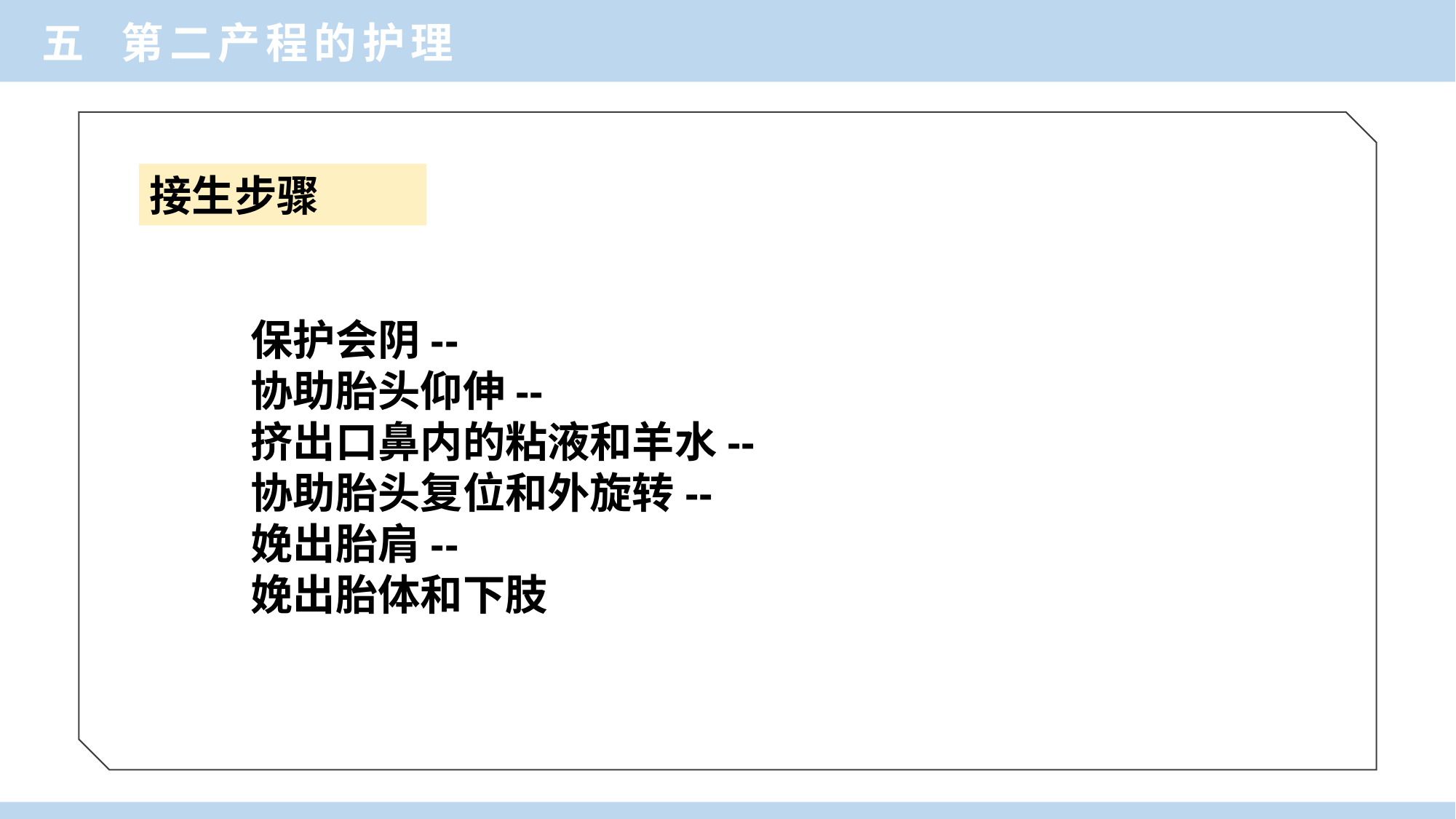

五  第二产程的护理

接生步骤
保护会阴--
协助胎头仰伸--
挤出口鼻内的粘液和羊水--
协助胎头复位和外旋转--
娩出胎肩--
娩出胎体和下肢